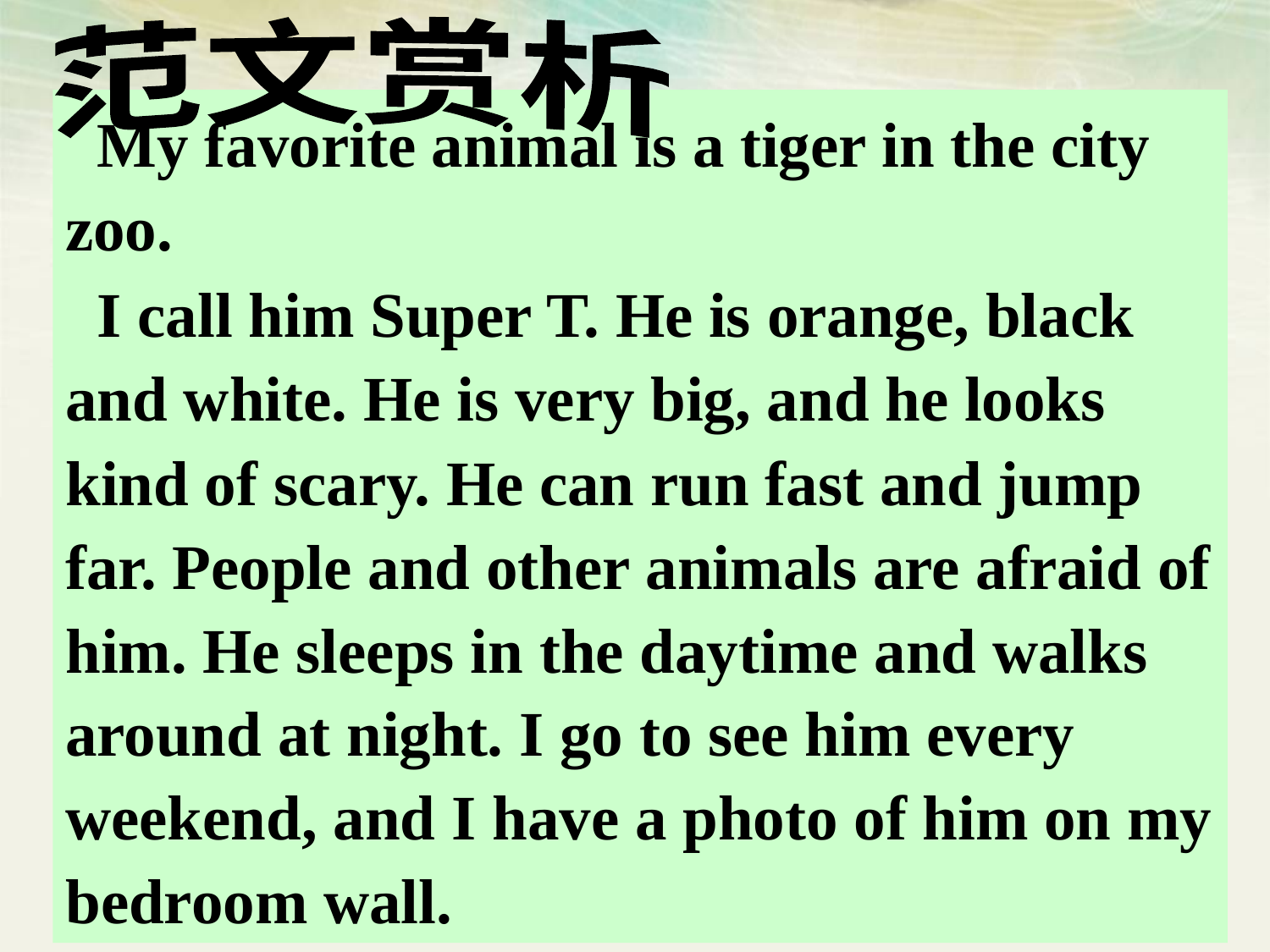

范文赏析
  My favorite animal is a tiger in the city zoo.
  I call him Super T. He is orange, black and white. He is very big, and he looks kind of scary. He can run fast and jump far. People and other animals are afraid of him. He sleeps in the daytime and walks around at night. I go to see him every weekend, and I have a photo of him on my bedroom wall.